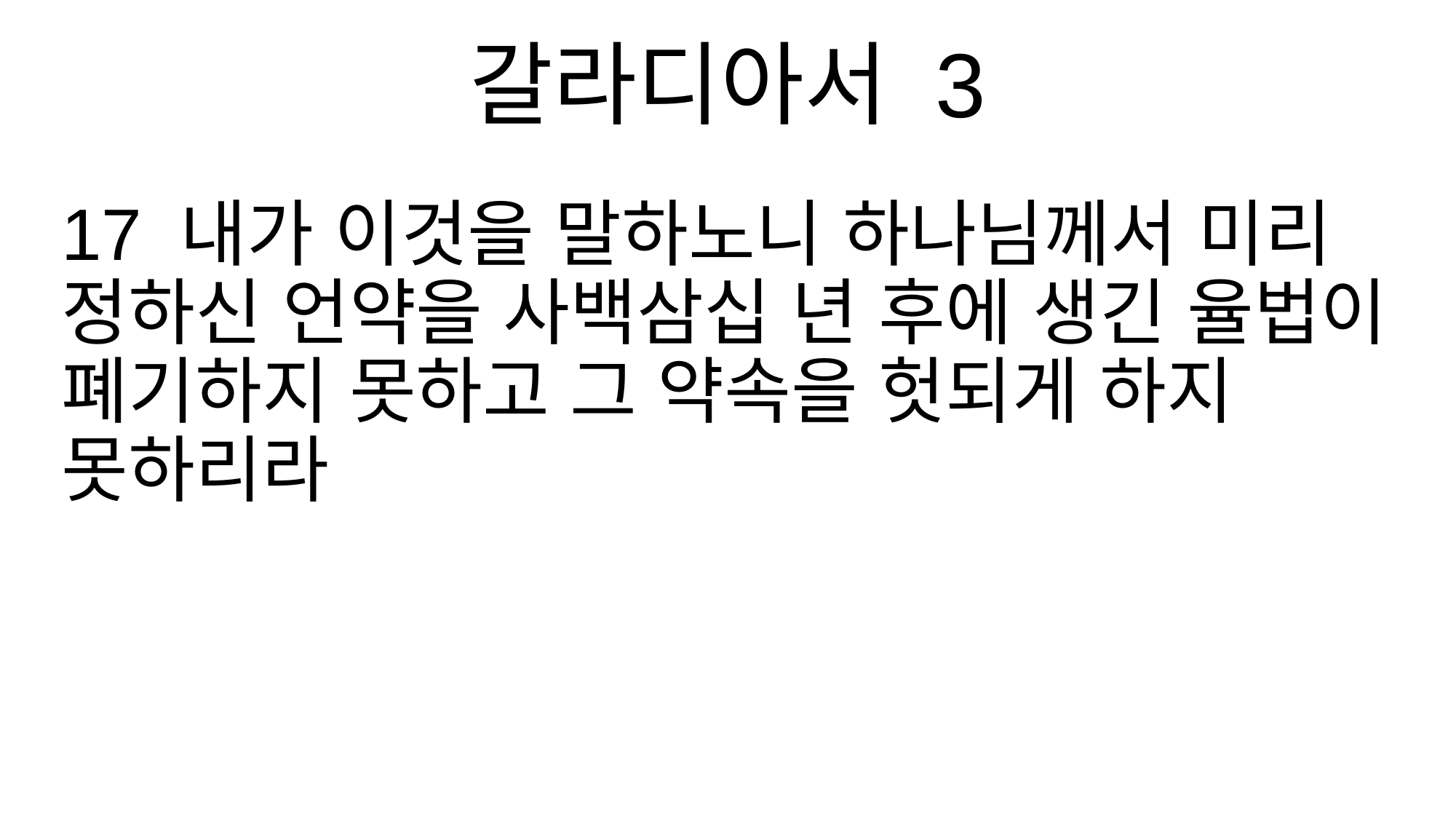

갈라디아서 3
17 내가 이것을 말하노니 하나님께서 미리 정하신 언약을 사백삼십 년 후에 생긴 율법이 폐기하지 못하고 그 약속을 헛되게 하지 못하리라